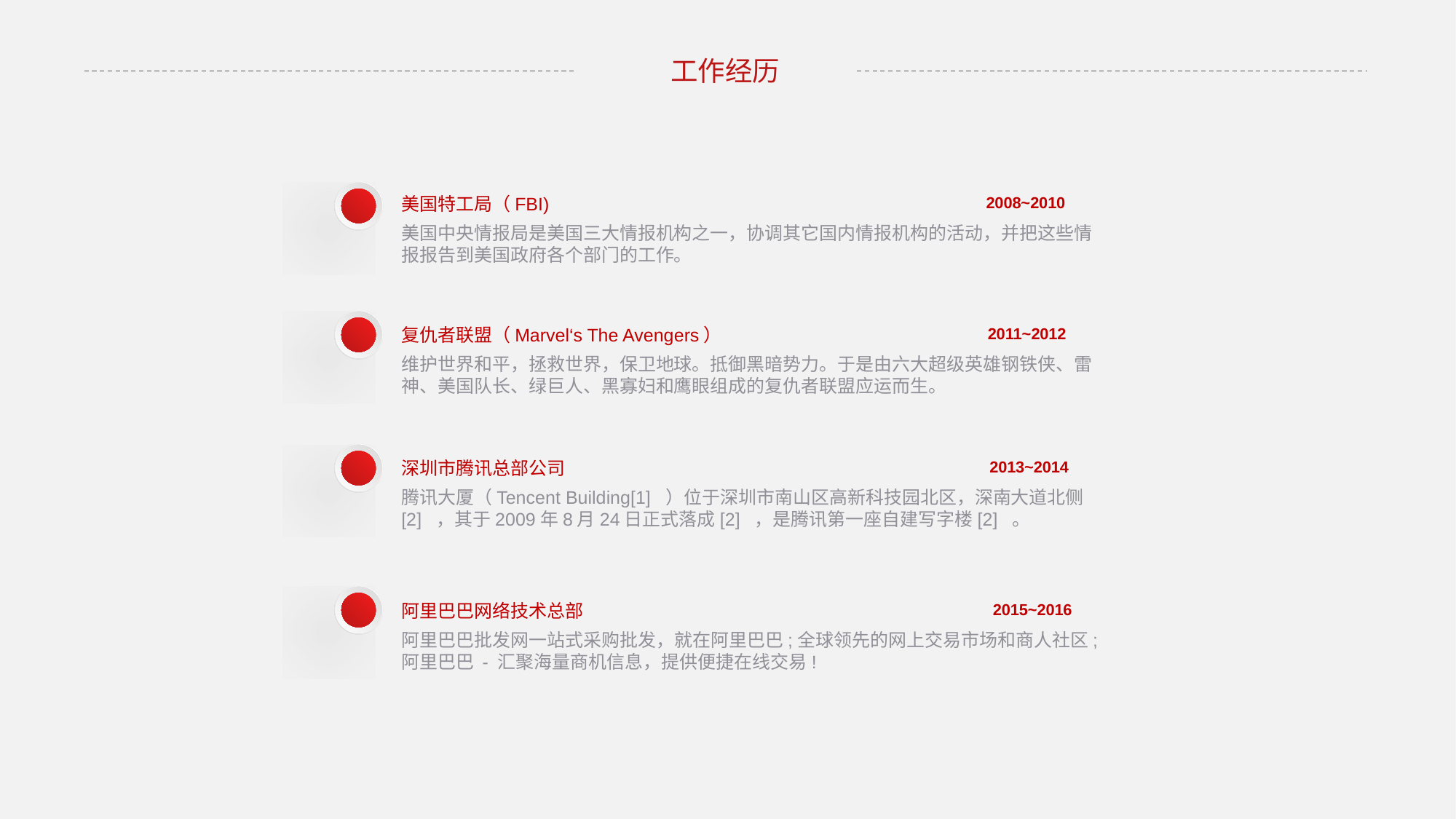

工作经历

2008~2010
美国特工局（FBI)
美国中央情报局是美国三大情报机构之一，协调其它国内情报机构的活动，并把这些情报报告到美国政府各个部门的工作。

2011~2012
复仇者联盟（Marvel‘s The Avengers）
维护世界和平，拯救世界，保卫地球。抵御黑暗势力。于是由六大超级英雄钢铁侠、雷神、美国队长、绿巨人、黑寡妇和鹰眼组成的复仇者联盟应运而生。

2013~2014
深圳市腾讯总部公司
腾讯大厦（Tencent Building[1]  ）位于深圳市南山区高新科技园北区，深南大道北侧[2]  ，其于2009年8月24日正式落成[2]  ，是腾讯第一座自建写字楼[2]  。

2015~2016
阿里巴巴网络技术总部
阿里巴巴批发网一站式采购批发，就在阿里巴巴;全球领先的网上交易市场和商人社区;阿里巴巴 - 汇聚海量商机信息，提供便捷在线交易!